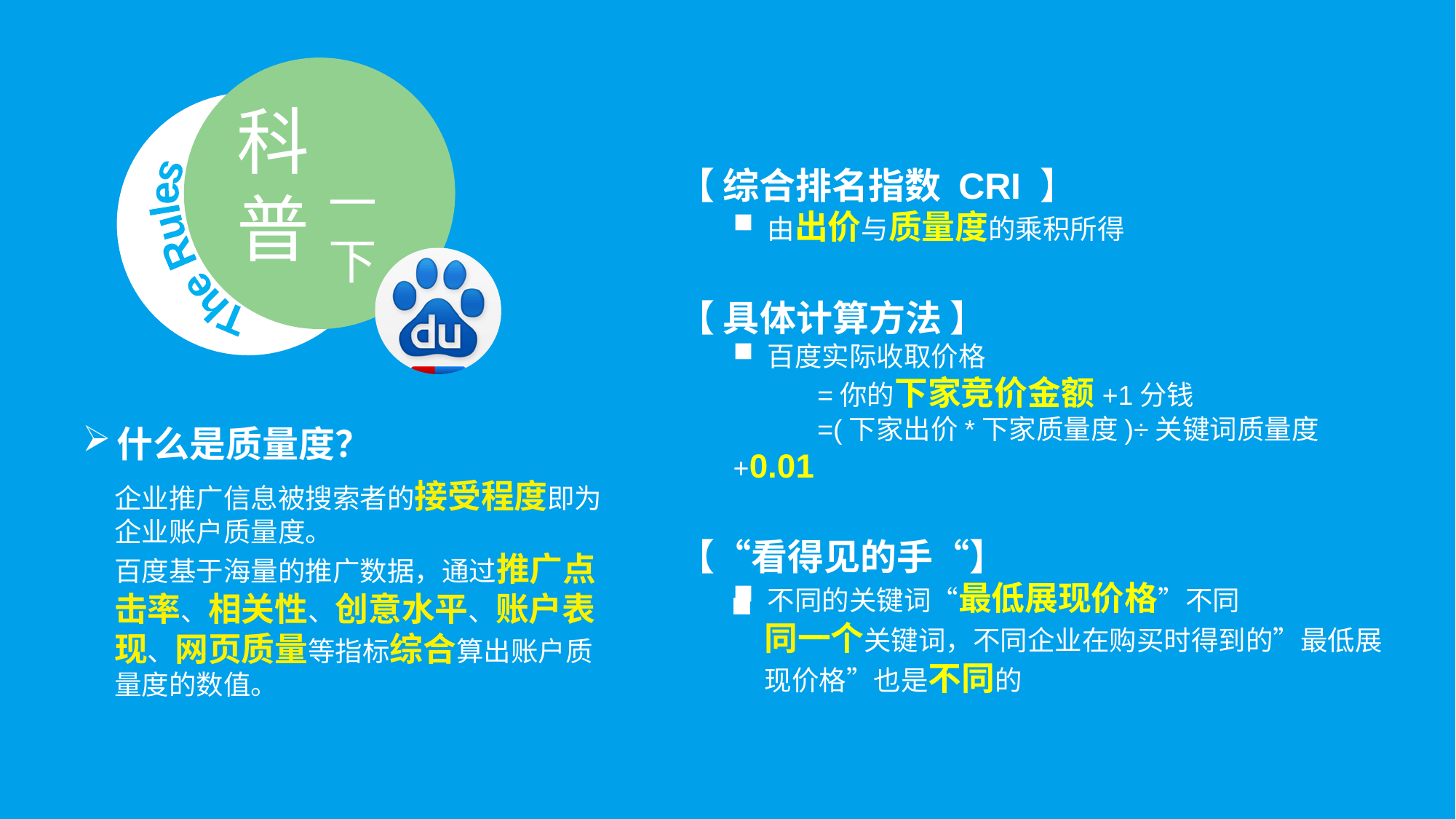

The Rules

科普
【 综合排名指数 CRI 】
由出价与质量度的乘积所得
【 具体计算方法 】
百度实际收取价格
           =你的下家竞价金额+1分钱
           =(下家出价*下家质量度)÷关键词质量度+0.01
【“看得见的手“】
不同的关键词“最低展现价格”不同
   同一个关键词，不同企业在购买时得到的”最低展
    现价格”也是不同的

一下
什么是质量度？
企业推广信息被搜索者的接受程度即为企业账户质量度。
百度基于海量的推广数据，通过推广点击率、相关性、创意水平、账户表现、网页质量等指标综合算出账户质量度的数值。